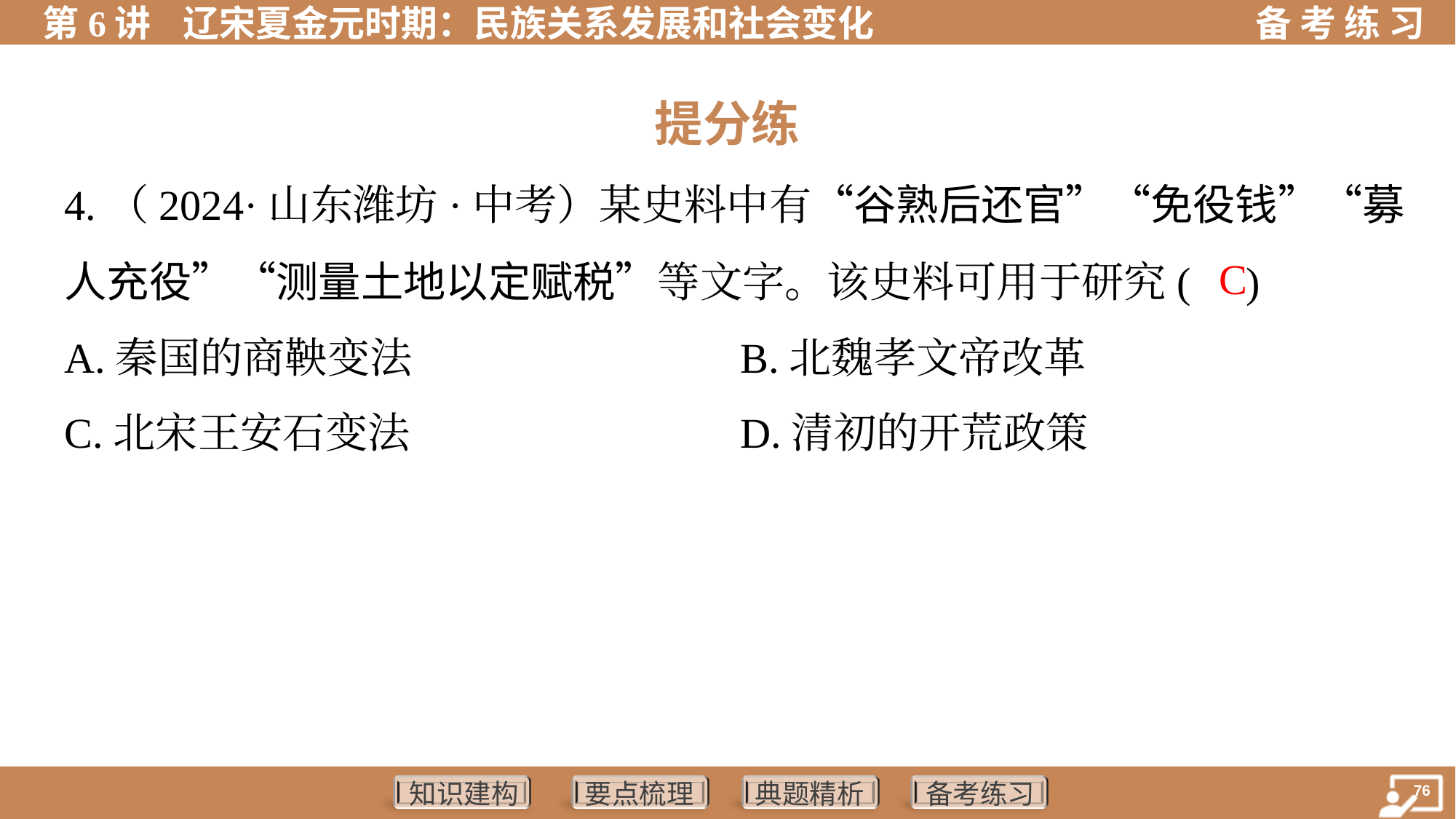

提分练
4.（2024·山东潍坊·中考）某史料中有“谷熟后还官”“免役钱”“募
人充役”“测量土地以定赋税”等文字。该史料可用于研究(     )
  C
A.秦国的商鞅变法	B.北魏孝文帝改革
C.北宋王安石变法	D.清初的开荒政策